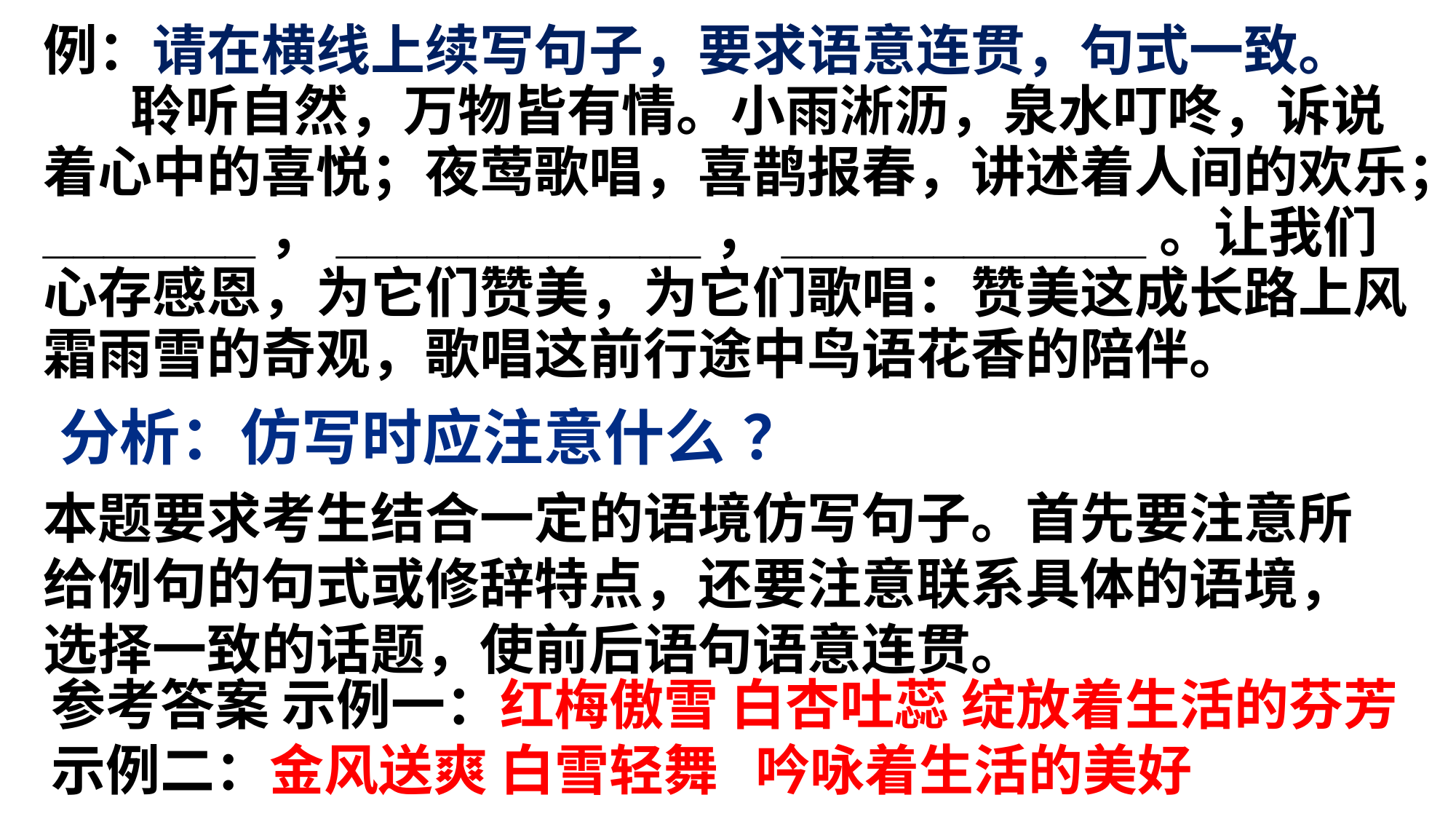

例：请在横线上续写句子，要求语意连贯，句式一致。
      聆听自然，万物皆有情。小雨淅沥，泉水叮咚，诉说着心中的喜悦；夜莺歌唱，喜鹊报春，讲述着人间的欢乐；_______，____________，____________。让我们心存感恩，为它们赞美，为它们歌唱：赞美这成长路上风霜雨雪的奇观，歌唱这前行途中鸟语花香的陪伴。
分析：仿写时应注意什么 ？
本题要求考生结合一定的语境仿写句子。首先要注意所给例句的句式或修辞特点，还要注意联系具体的语境，选择一致的话题，使前后语句语意连贯。
参考答案 示例一：红梅傲雪 白杏吐蕊 绽放着生活的芬芳
示例二：金风送爽 白雪轻舞   吟咏着生活的美好